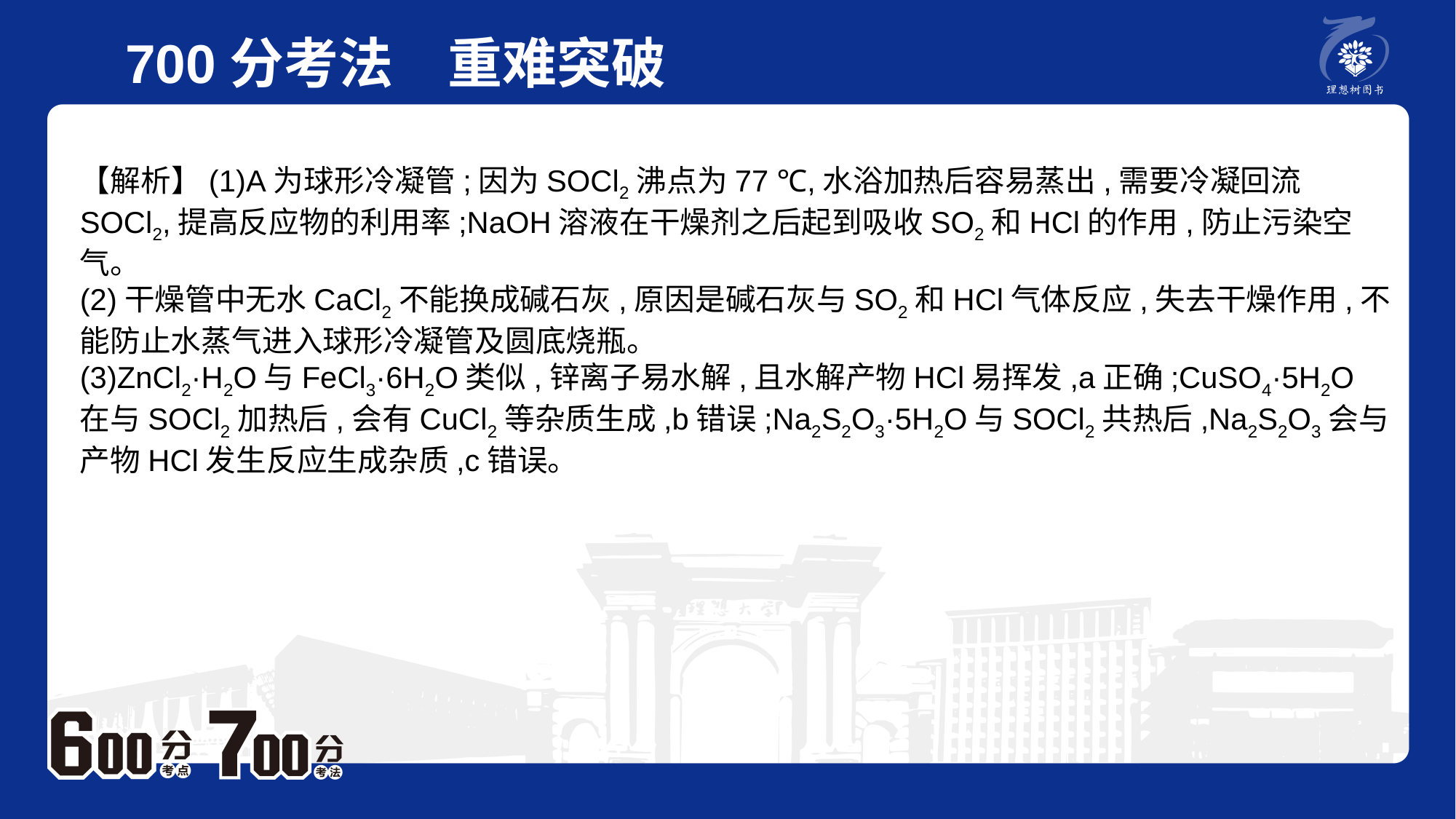

700分考法　重难突破
【解析】(1)A为球形冷凝管;因为SOCl2沸点为77 ℃,水浴加热后容易蒸出,需要冷凝回流SOCl2,提高反应物的利用率;NaOH溶液在干燥剂之后起到吸收SO2和HCl的作用,防止污染空气。(2)干燥管中无水CaCl2不能换成碱石灰,原因是碱石灰与SO2和HCl气体反应,失去干燥作用,不能防止水蒸气进入球形冷凝管及圆底烧瓶。(3)ZnCl2·H2O与FeCl3·6H2O类似,锌离子易水解,且水解产物HCl易挥发,a正确;CuSO4·5H2O在与SOCl2加热后,会有CuCl2等杂质生成,b错误;Na2S2O3·5H2O与SOCl2共热后,Na2S2O3会与产物HCl发生反应生成杂质,c错误。